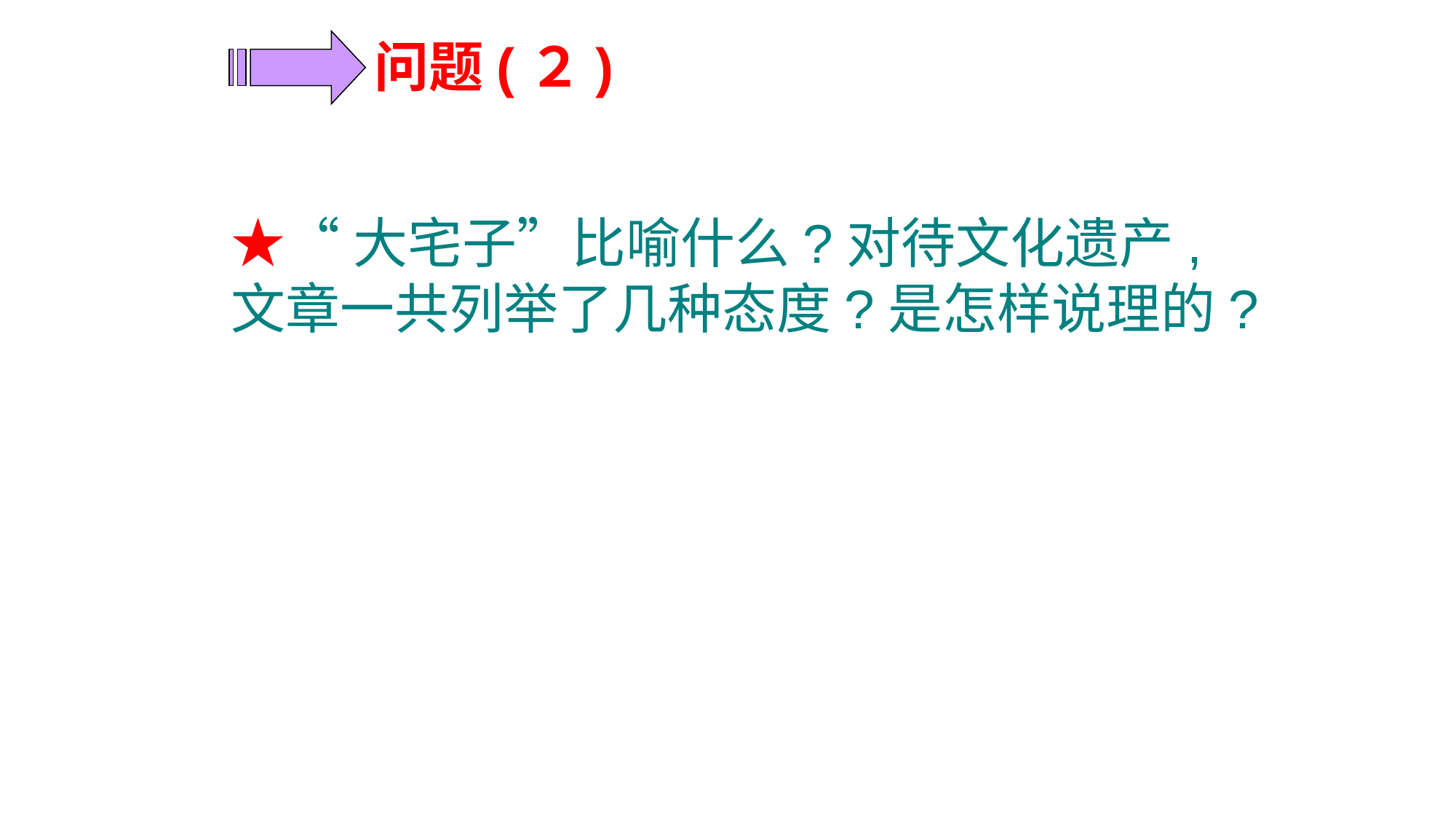

问题(２)

★“大宅子”比喻什么?对待文化遗产,文章一共列举了几种态度?是怎样说理的?